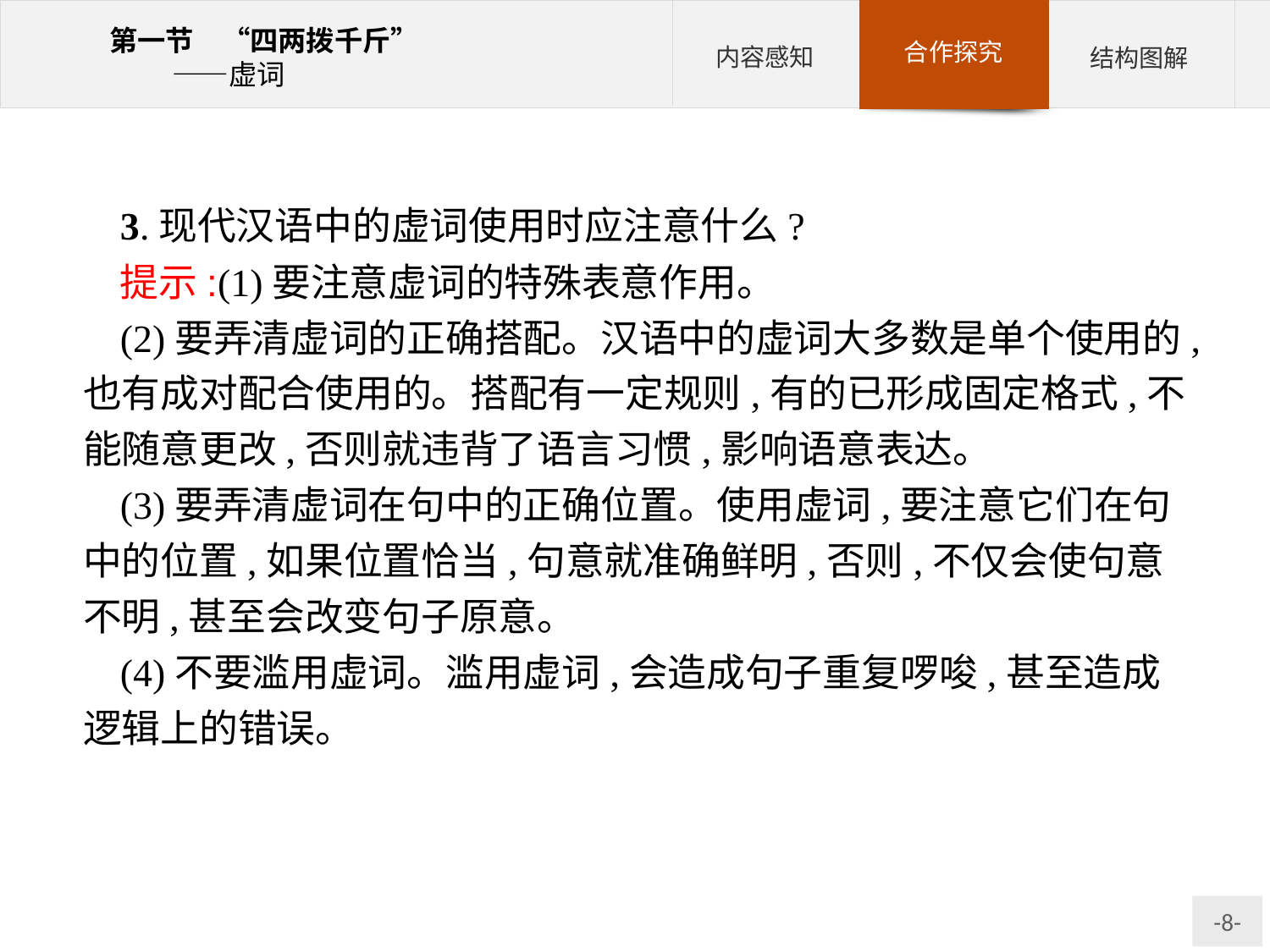

3.现代汉语中的虚词使用时应注意什么?
提示:(1)要注意虚词的特殊表意作用。
(2)要弄清虚词的正确搭配。汉语中的虚词大多数是单个使用的,也有成对配合使用的。搭配有一定规则,有的已形成固定格式,不能随意更改,否则就违背了语言习惯,影响语意表达。
(3)要弄清虚词在句中的正确位置。使用虚词,要注意它们在句中的位置,如果位置恰当,句意就准确鲜明,否则,不仅会使句意不明,甚至会改变句子原意。
(4)不要滥用虚词。滥用虚词,会造成句子重复啰唆,甚至造成逻辑上的错误。